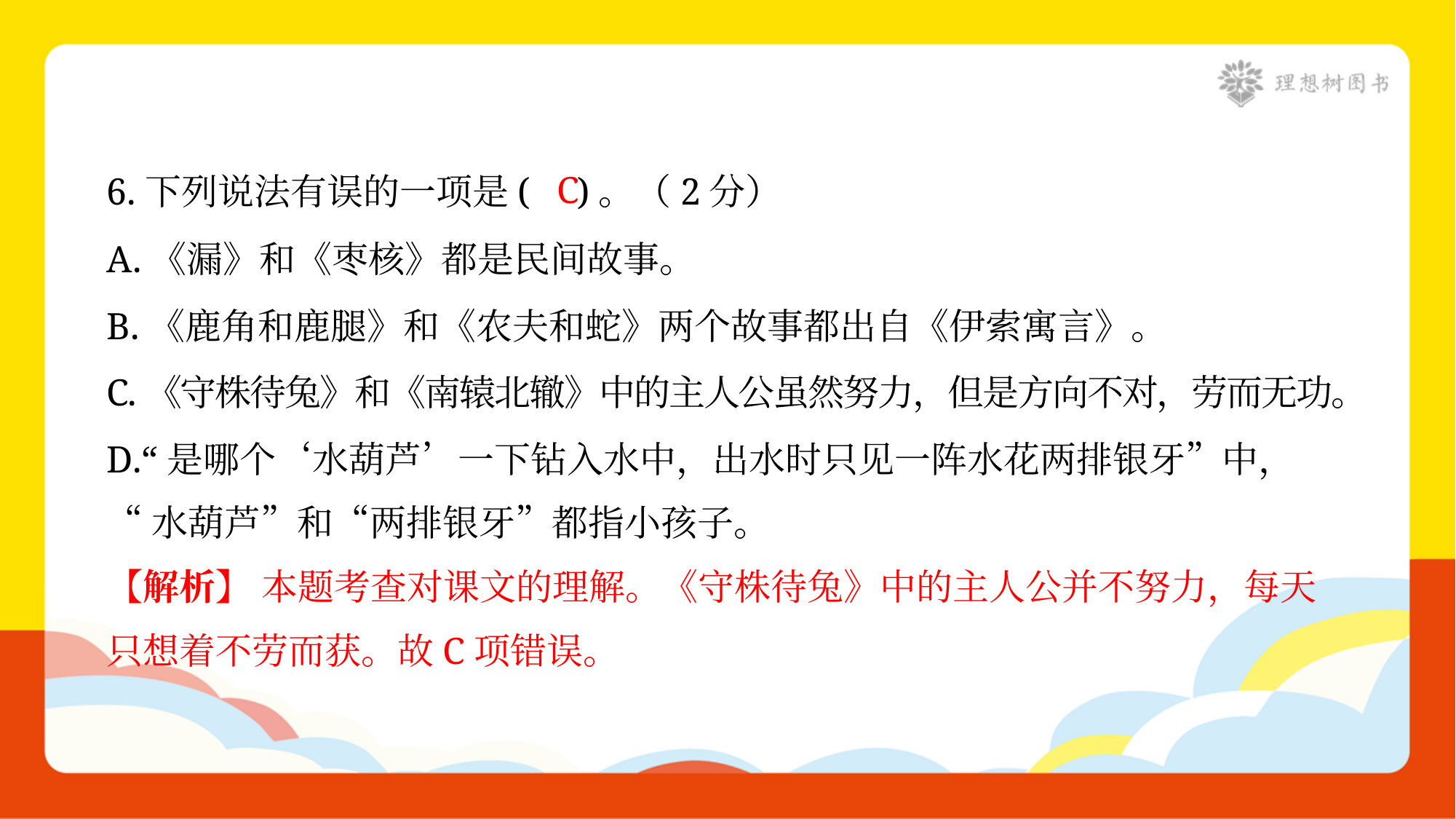

C
6.下列说法有误的一项是(     )。（2分）
A.《漏》和《枣核》都是民间故事。
B.《鹿角和鹿腿》和《农夫和蛇》两个故事都出自《伊索寓言》。
C.《守株待兔》和《南辕北辙》中的主人公虽然努力，但是方向不对，劳而无功。
D.“是哪个‘水葫芦’一下钻入水中，出水时只见一阵水花两排银牙”中，
“水葫芦”和“两排银牙”都指小孩子。
【解析】 本题考查对课文的理解。《守株待兔》中的主人公并不努力，每天
只想着不劳而获。故C项错误。